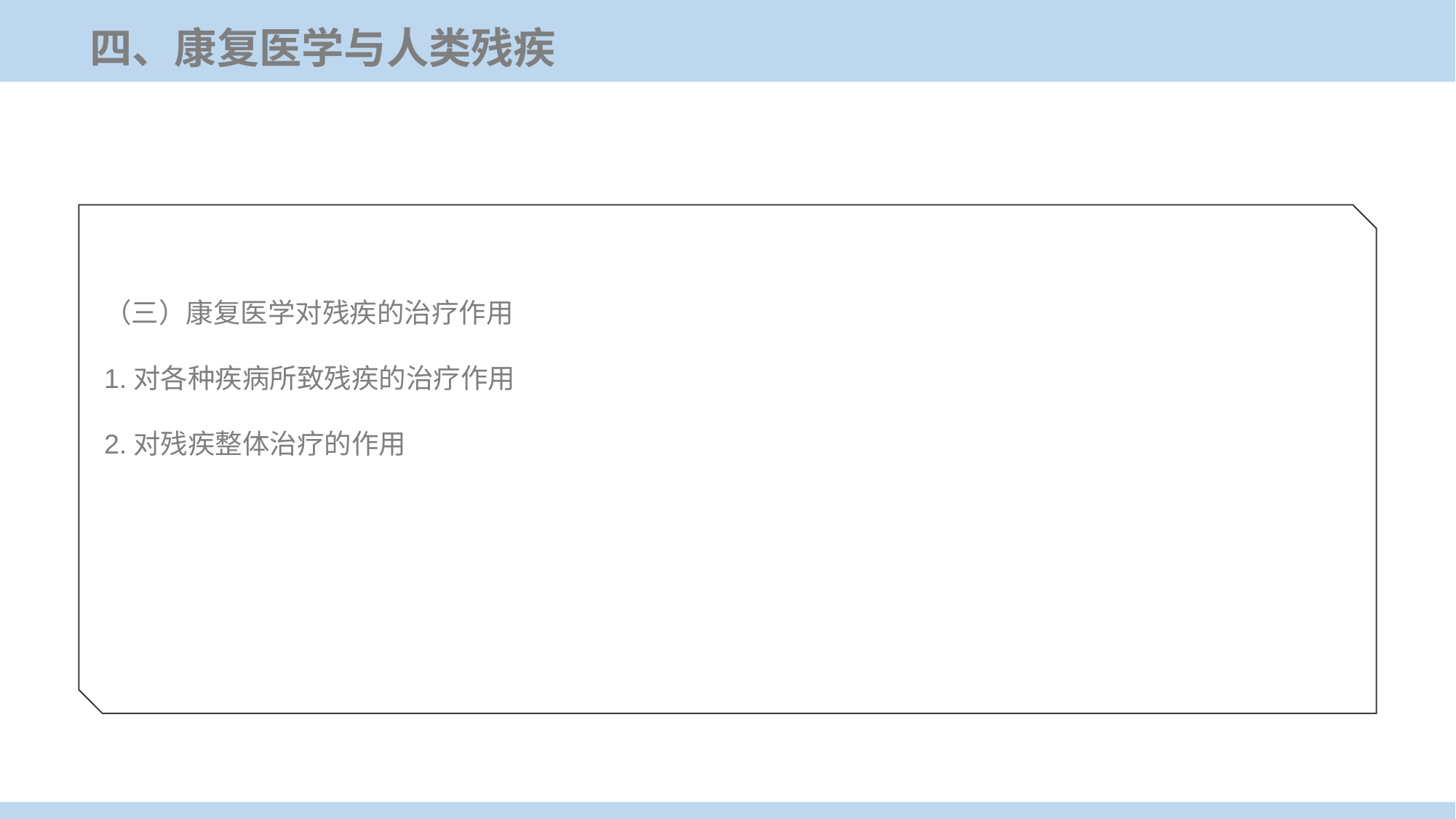

四、康复医学与人类残疾

（三）康复医学对残疾的治疗作用

1.对各种疾病所致残疾的治疗作用

2.对残疾整体治疗的作用